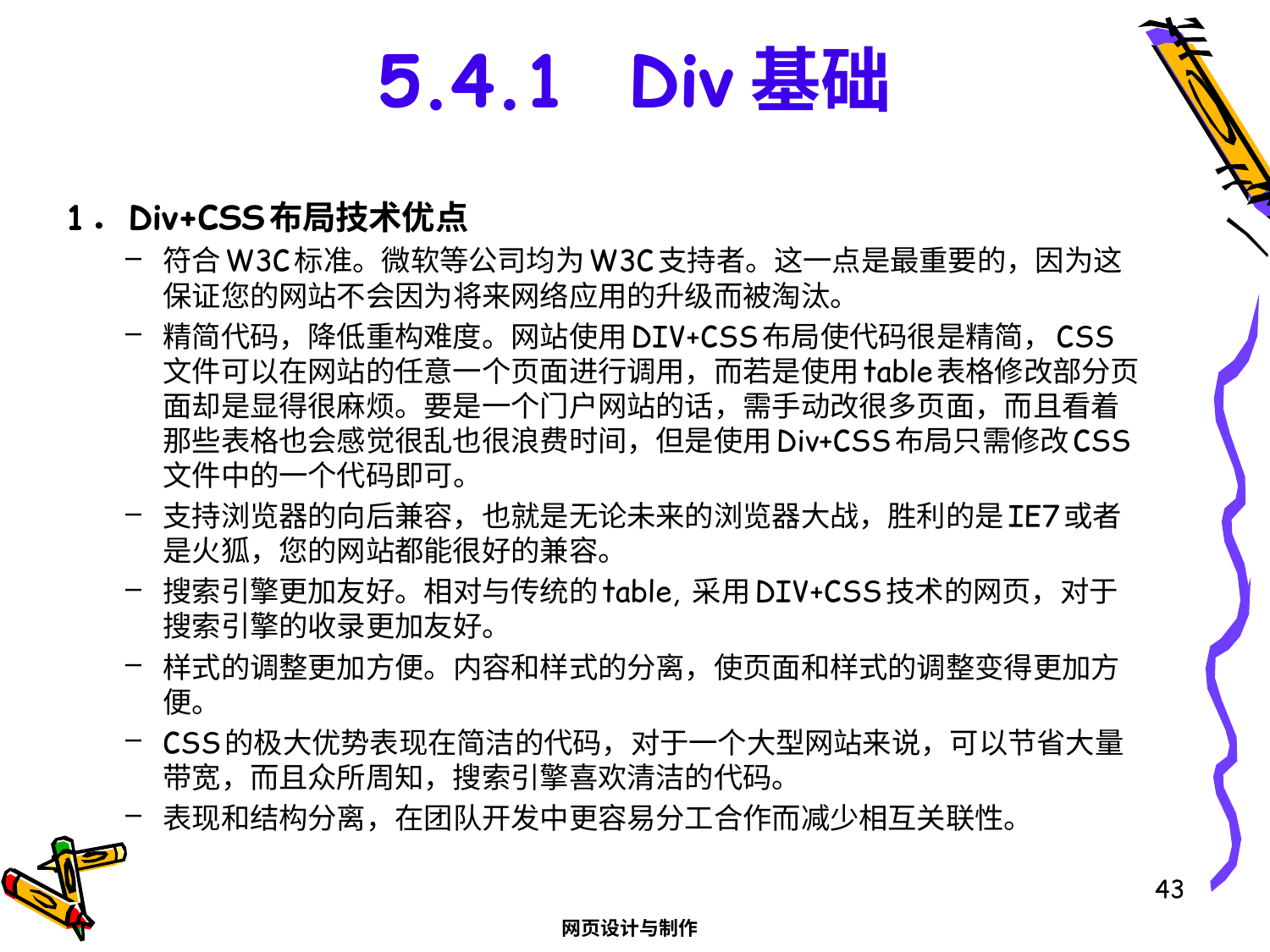

# 5.4.1  Div基础
1．Div+CSS布局技术优点
符合W3C标准。微软等公司均为W3C支持者。这一点是最重要的，因为这保证您的网站不会因为将来网络应用的升级而被淘汰。
精简代码，降低重构难度。网站使用DIV+CSS布局使代码很是精简，CSS文件可以在网站的任意一个页面进行调用，而若是使用table表格修改部分页面却是显得很麻烦。要是一个门户网站的话，需手动改很多页面，而且看着那些表格也会感觉很乱也很浪费时间，但是使用Div+CSS布局只需修改CSS文件中的一个代码即可。
支持浏览器的向后兼容，也就是无论未来的浏览器大战，胜利的是IE7或者是火狐，您的网站都能很好的兼容。
搜索引擎更加友好。相对与传统的table, 采用DIV+CSS技术的网页，对于搜索引擎的收录更加友好。
样式的调整更加方便。内容和样式的分离，使页面和样式的调整变得更加方便。
CSS的极大优势表现在简洁的代码，对于一个大型网站来说，可以节省大量带宽，而且众所周知，搜索引擎喜欢清洁的代码。
表现和结构分离，在团队开发中更容易分工合作而减少相互关联性。
43
网页设计与制作